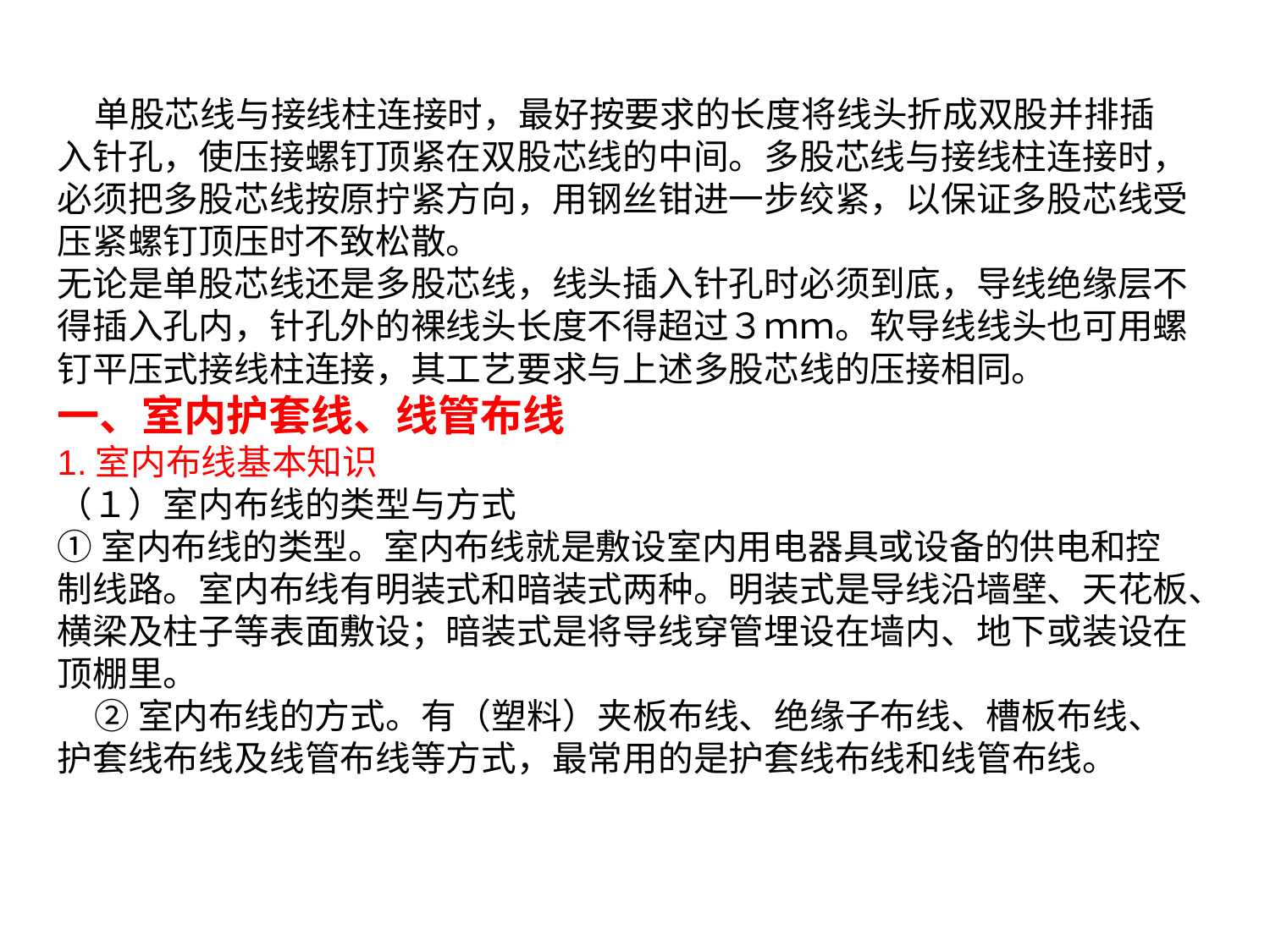

单股芯线与接线柱连接时，最好按要求的长度将线头折成双股并排插入针孔，使压接螺钉顶紧在双股芯线的中间。多股芯线与接线柱连接时，必须把多股芯线按原拧紧方向，用钢丝钳进一步绞紧，以保证多股芯线受压紧螺钉顶压时不致松散。
无论是单股芯线还是多股芯线，线头插入针孔时必须到底，导线绝缘层不得插入孔内，针孔外的裸线头长度不得超过３ｍｍ。软导线线头也可用螺钉平压式接线柱连接，其工艺要求与上述多股芯线的压接相同。
一、室内护套线、线管布线
1.室内布线基本知识
（１）室内布线的类型与方式
①室内布线的类型。室内布线就是敷设室内用电器具或设备的供电和控制线路。室内布线有明装式和暗装式两种。明装式是导线沿墙壁、天花板、横梁及柱子等表面敷设；暗装式是将导线穿管埋设在墙内、地下或装设在顶棚里。
②室内布线的方式。有（塑料）夹板布线、绝缘子布线、槽板布线、护套线布线及线管布线等方式，最常用的是护套线布线和线管布线。